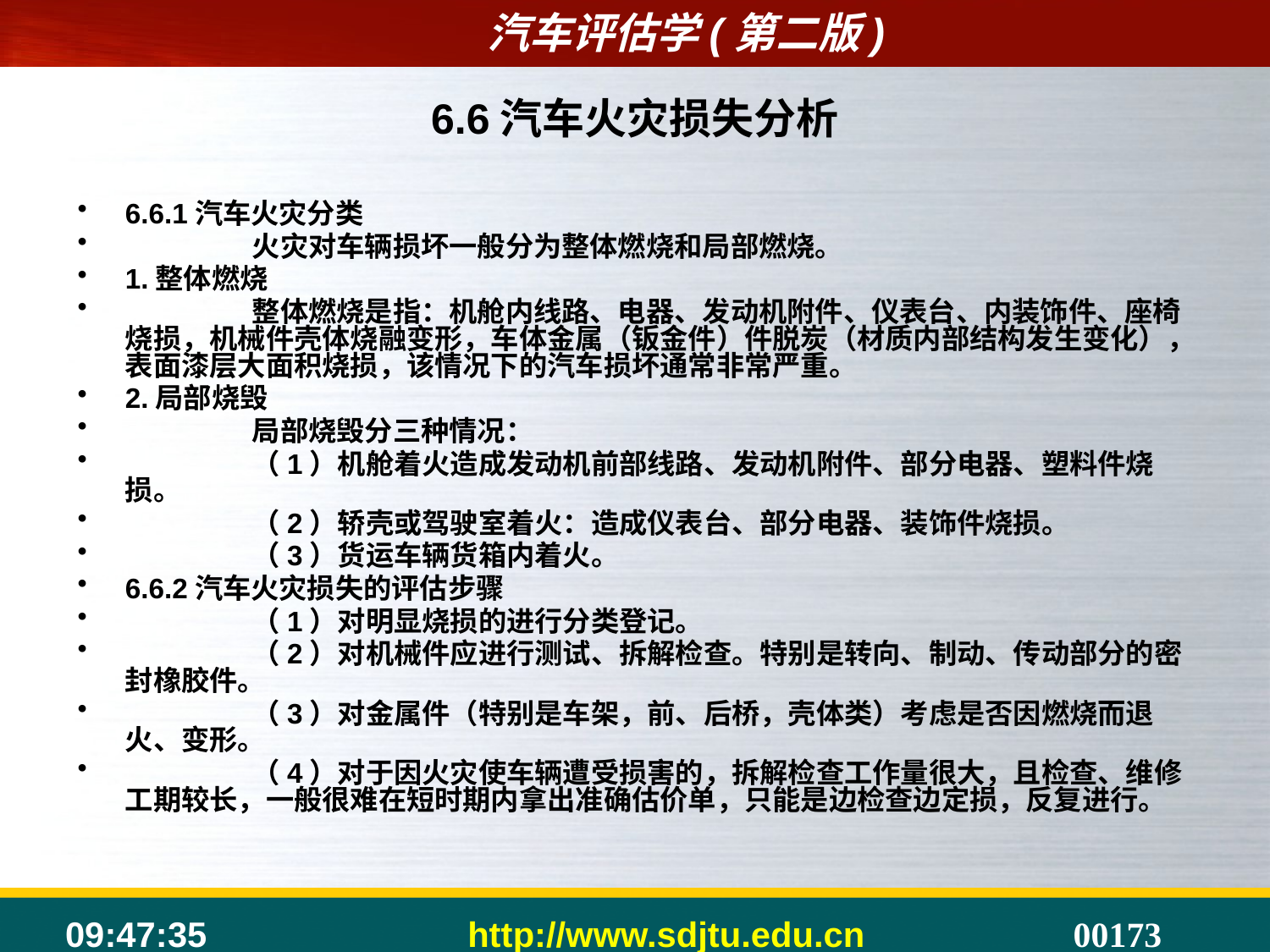

# 6.6汽车火灾损失分析
6.6.1汽车火灾分类
	火灾对车辆损坏一般分为整体燃烧和局部燃烧。
1.整体燃烧
	整体燃烧是指：机舱内线路、电器、发动机附件、仪表台、内装饰件、座椅烧损，机械件壳体烧融变形，车体金属（钣金件）件脱炭（材质内部结构发生变化），表面漆层大面积烧损，该情况下的汽车损坏通常非常严重。
2.局部烧毁
	局部烧毁分三种情况：
	（1）机舱着火造成发动机前部线路、发动机附件、部分电器、塑料件烧损。
	（2）轿壳或驾驶室着火：造成仪表台、部分电器、装饰件烧损。
	（3）货运车辆货箱内着火。
6.6.2汽车火灾损失的评估步骤
	（1）对明显烧损的进行分类登记。
	（2）对机械件应进行测试、拆解检查。特别是转向、制动、传动部分的密封橡胶件。
	（3）对金属件（特别是车架，前、后桥，壳体类）考虑是否因燃烧而退火、变形。
	（4）对于因火灾使车辆遭受损害的，拆解检查工作量很大，且检查、维修工期较长，一般很难在短时期内拿出准确估价单，只能是边检查边定损，反复进行。